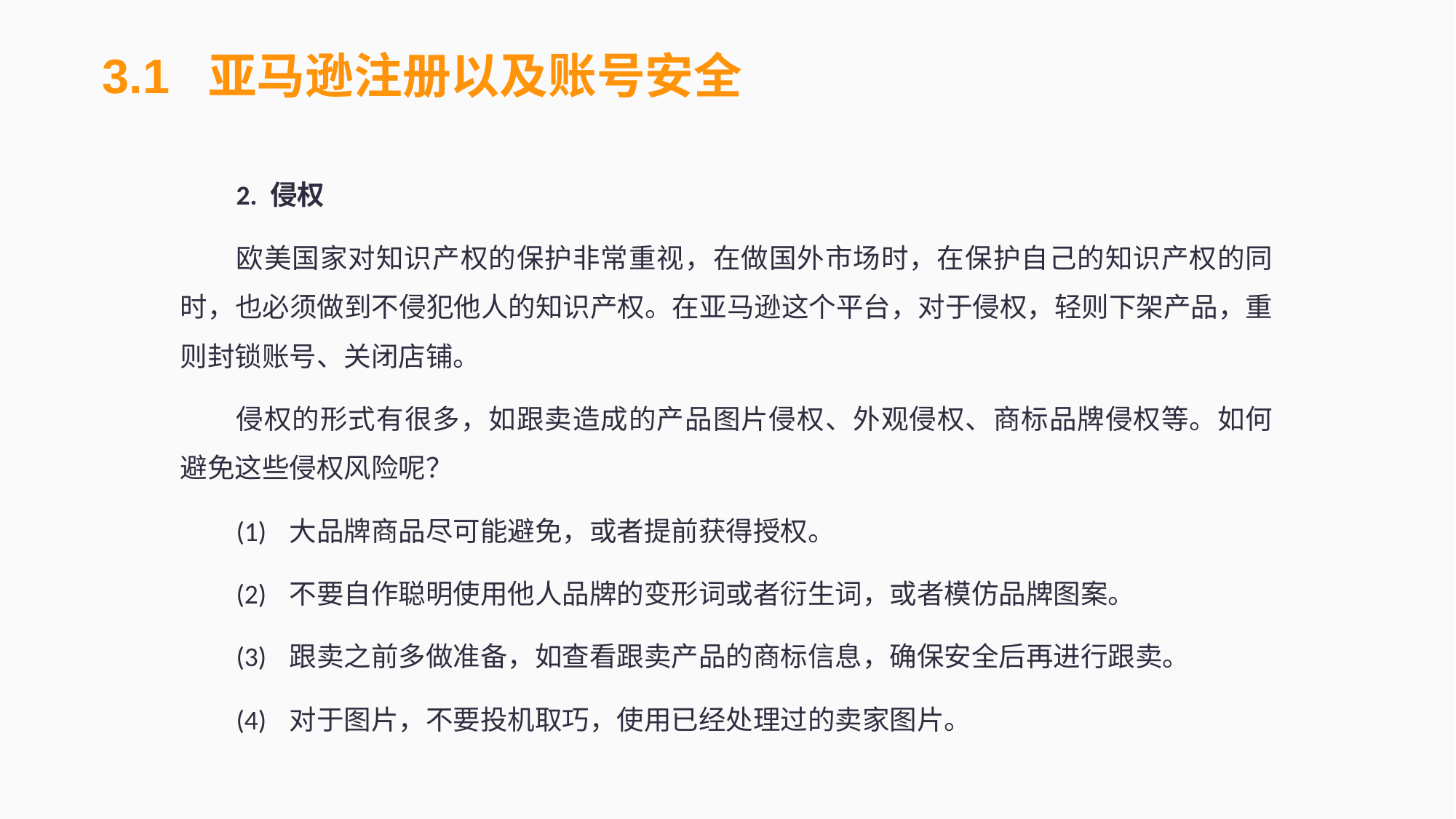

3.1  亚马逊注册以及账号安全
2. 侵权
欧美国家对知识产权的保护非常重视，在做国外市场时，在保护自己的知识产权的同时，也必须做到不侵犯他人的知识产权。在亚马逊这个平台，对于侵权，轻则下架产品，重则封锁账号、关闭店铺。
侵权的形式有很多，如跟卖造成的产品图片侵权、外观侵权、商标品牌侵权等。如何避免这些侵权风险呢？
(1)	大品牌商品尽可能避免，或者提前获得授权。
(2)	不要自作聪明使用他人品牌的变形词或者衍生词，或者模仿品牌图案。
(3)	跟卖之前多做准备，如查看跟卖产品的商标信息，确保安全后再进行跟卖。
(4)	对于图片，不要投机取巧，使用已经处理过的卖家图片。